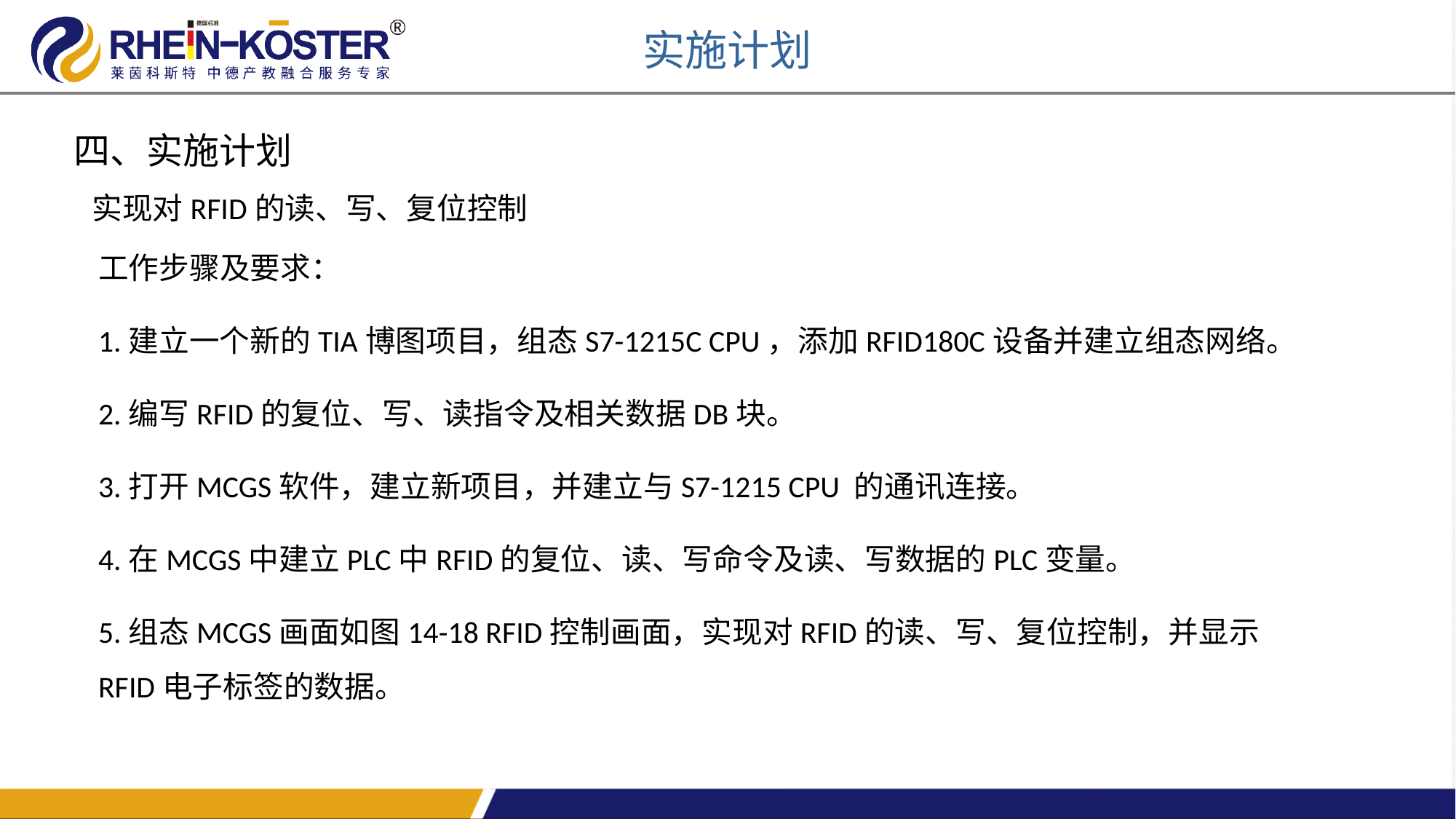

实施计划
四、实施计划
实现对RFID的读、写、复位控制
工作步骤及要求：
1.建立一个新的TIA博图项目，组态S7-1215C CPU，添加RFID180C设备并建立组态网络。
2.编写RFID的复位、写、读指令及相关数据DB块。
3.打开MCGS软件，建立新项目，并建立与S7-1215 CPU 的通讯连接。
4.在MCGS中建立PLC中RFID的复位、读、写命令及读、写数据的PLC变量。
5.组态MCGS画面如图14-18 RFID控制画面，实现对RFID的读、写、复位控制，并显示RFID电子标签的数据。